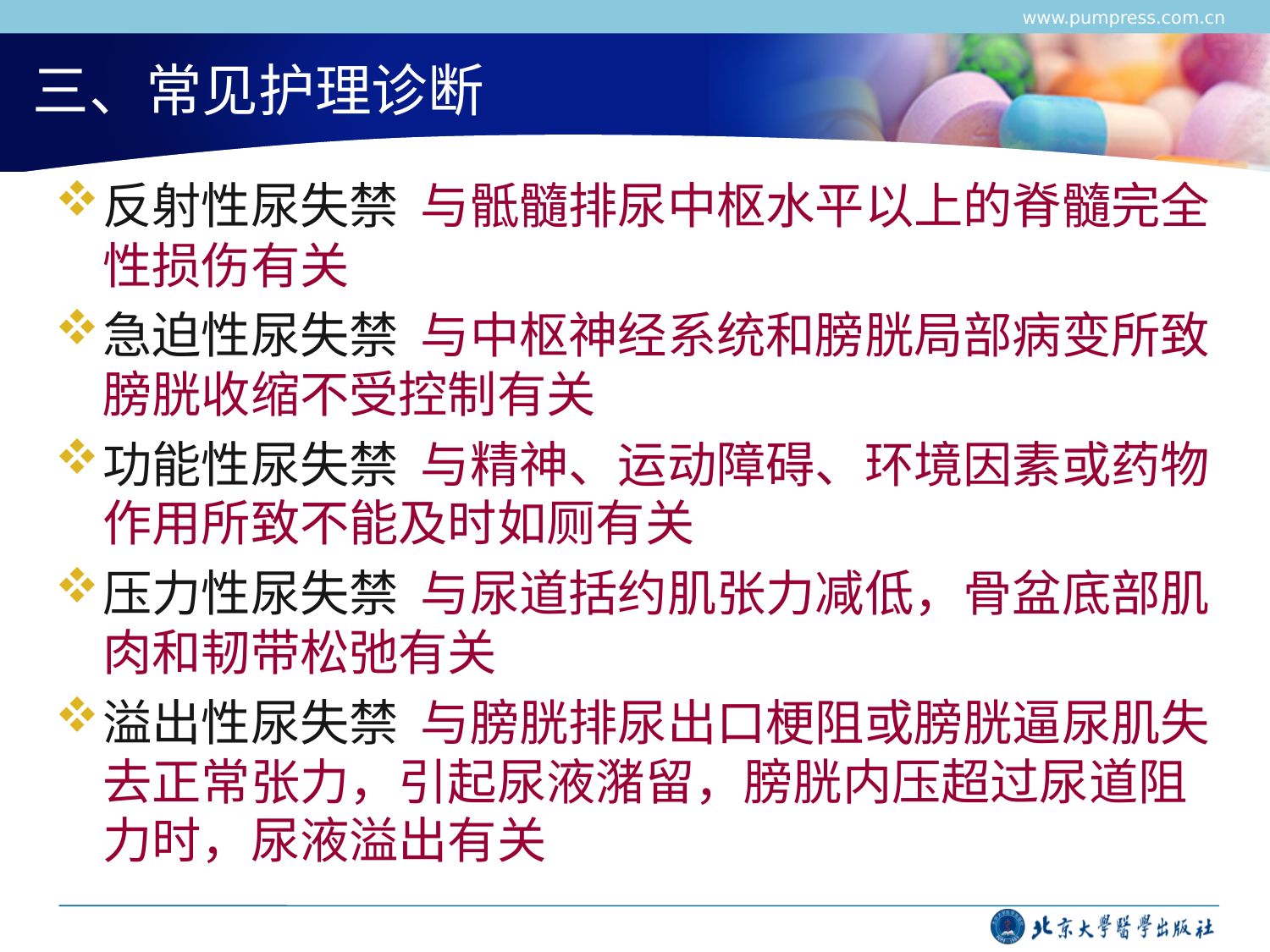

www.pumpress.com.cn
# 三、常见护理诊断
反射性尿失禁  与骶髓排尿中枢水平以上的脊髓完全性损伤有关
急迫性尿失禁  与中枢神经系统和膀胱局部病变所致膀胱收缩不受控制有关
功能性尿失禁  与精神、运动障碍、环境因素或药物作用所致不能及时如厕有关
压力性尿失禁  与尿道括约肌张力减低，骨盆底部肌肉和韧带松弛有关
溢出性尿失禁  与膀胱排尿出口梗阻或膀胱逼尿肌失去正常张力，引起尿液潴留，膀胱内压超过尿道阻力时，尿液溢出有关